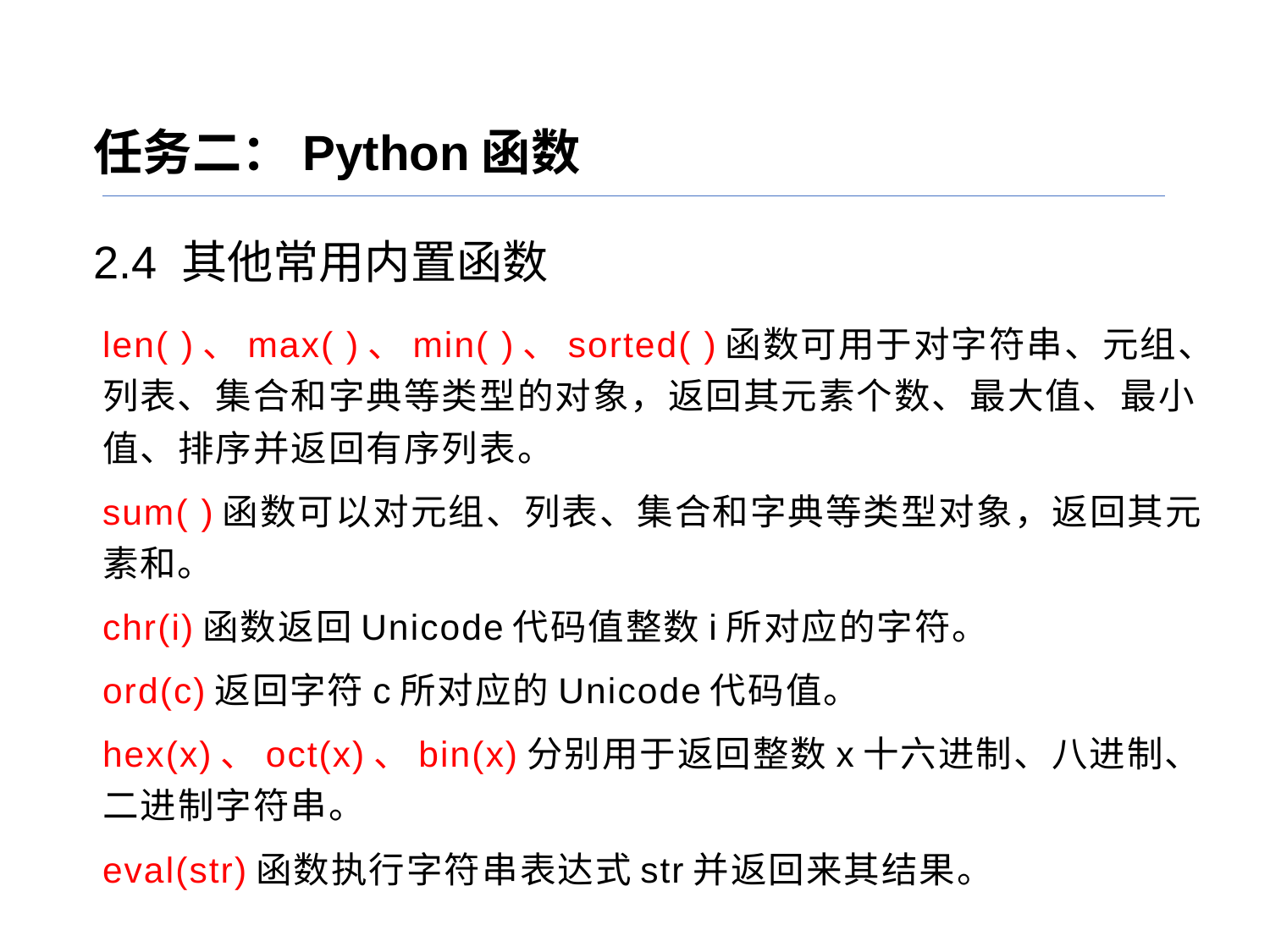

任务二：Python函数
2.4 其他常用内置函数
len( )、max( )、min( )、sorted( )函数可用于对字符串、元组、列表、集合和字典等类型的对象，返回其元素个数、最大值、最小值、排序并返回有序列表。
sum( )函数可以对元组、列表、集合和字典等类型对象，返回其元素和。
chr(i)函数返回Unicode代码值整数i所对应的字符。
ord(c)返回字符c所对应的Unicode代码值。
hex(x)、oct(x)、bin(x)分别用于返回整数x十六进制、八进制、二进制字符串。
eval(str)函数执行字符串表达式str并返回来其结果。